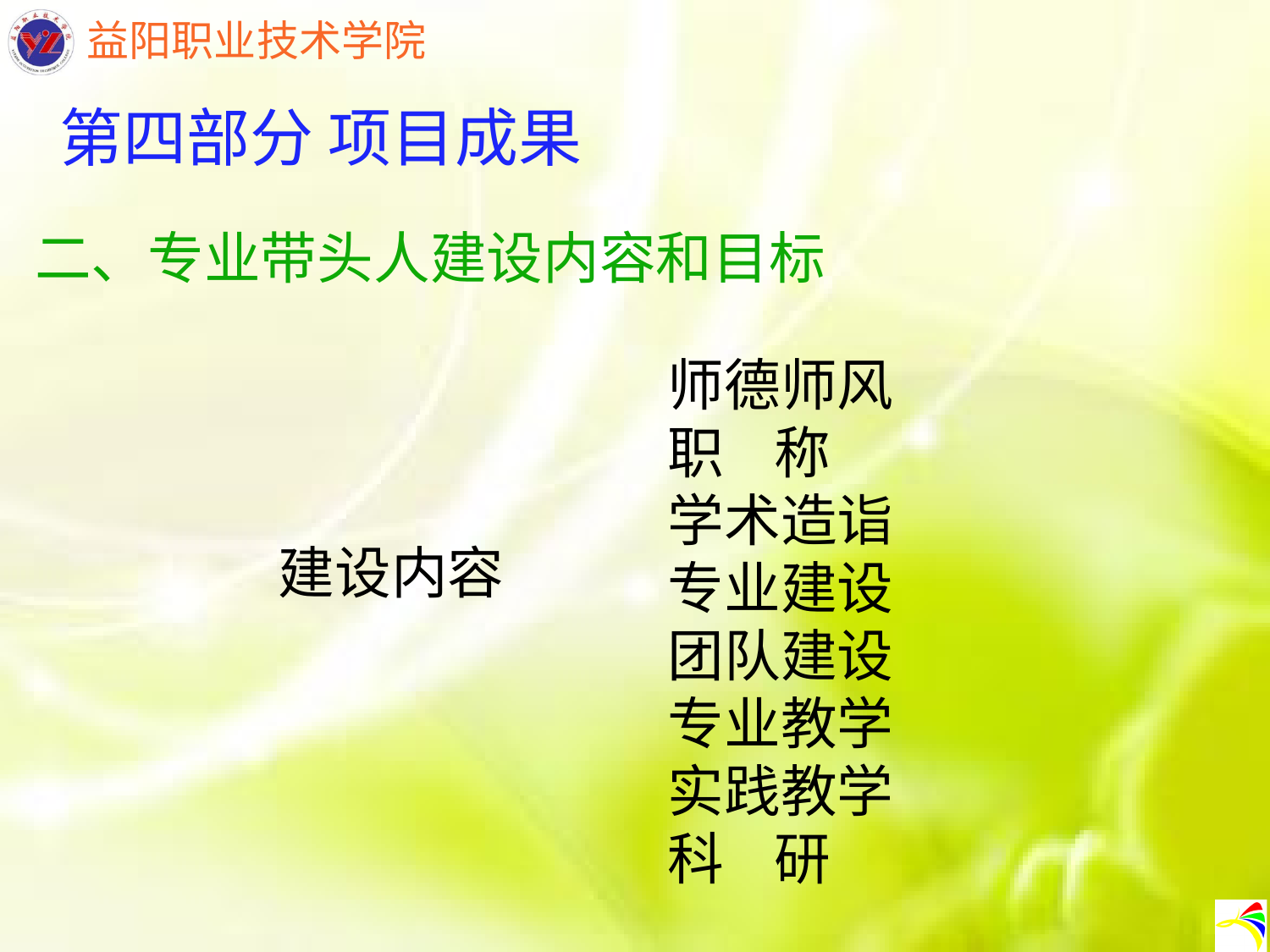

第四部分 项目成果
二、专业带头人建设内容和目标
师德师风
职    称
学术造诣
专业建设
团队建设
专业教学
实践教学
科    研
建设内容